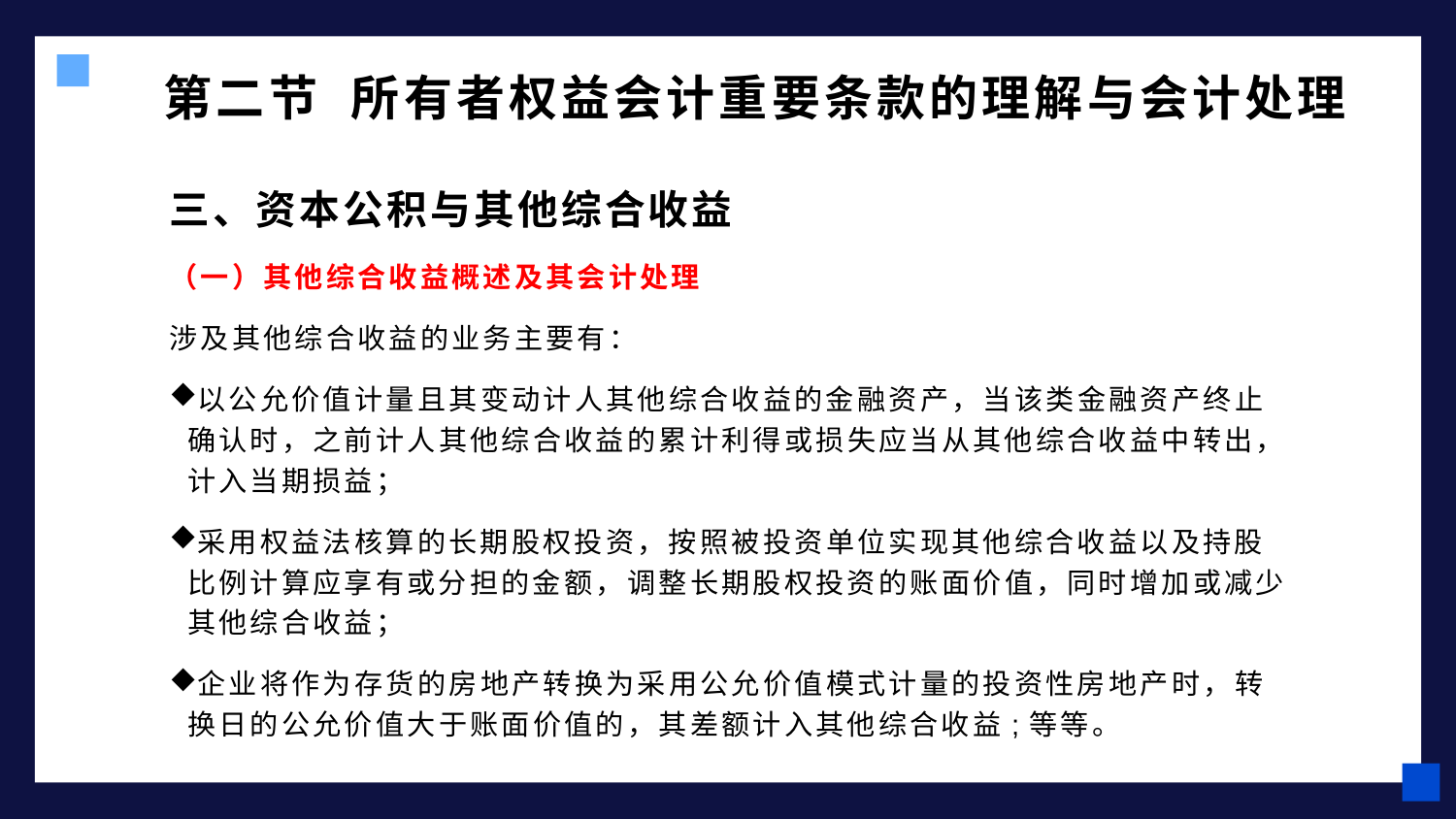

# 第二节  所有者权益会计重要条款的理解与会计处理
三、资本公积与其他综合收益
（一）其他综合收益概述及其会计处理
涉及其他综合收益的业务主要有：
以公允价值计量且其变动计人其他综合收益的金融资产，当该类金融资产终止确认时，之前计人其他综合收益的累计利得或损失应当从其他综合收益中转出，计入当期损益；
采用权益法核算的长期股权投资，按照被投资单位实现其他综合收益以及持股比例计算应享有或分担的金额，调整长期股权投资的账面价值，同时增加或减少其他综合收益；
企业将作为存货的房地产转换为采用公允价值模式计量的投资性房地产时，转换日的公允价值大于账面价值的，其差额计入其他综合收益;等等。